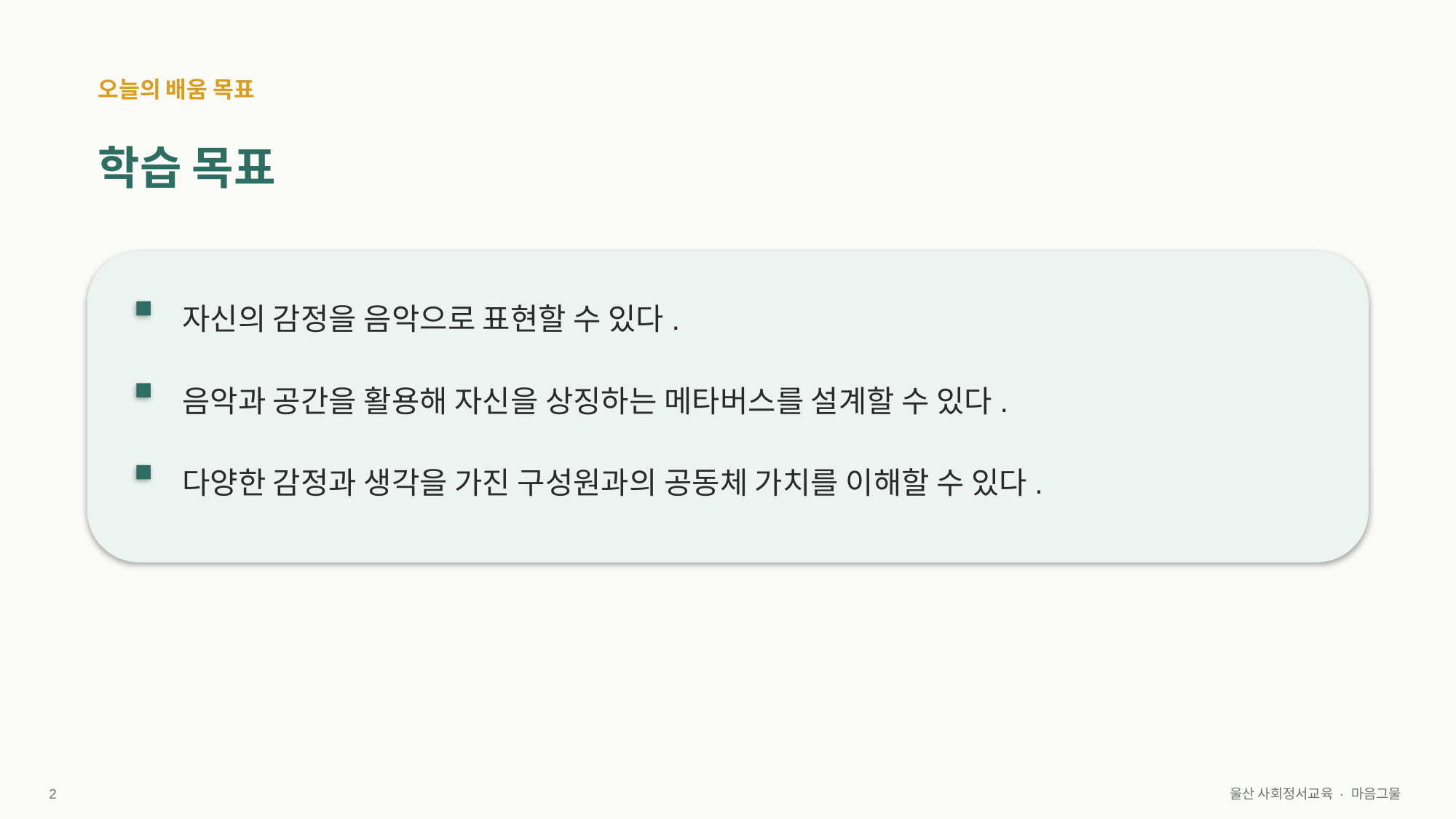

오늘의 배움 목표
학습 목표

자신의 감정을 음악으로 표현할 수 있다.

음악과 공간을 활용해 자신을 상징하는 메타버스를 설계할 수 있다.

다양한 감정과 생각을 가진 구성원과의 공동체 가치를 이해할 수 있다.

2
울산 사회정서교육 · 마음그물